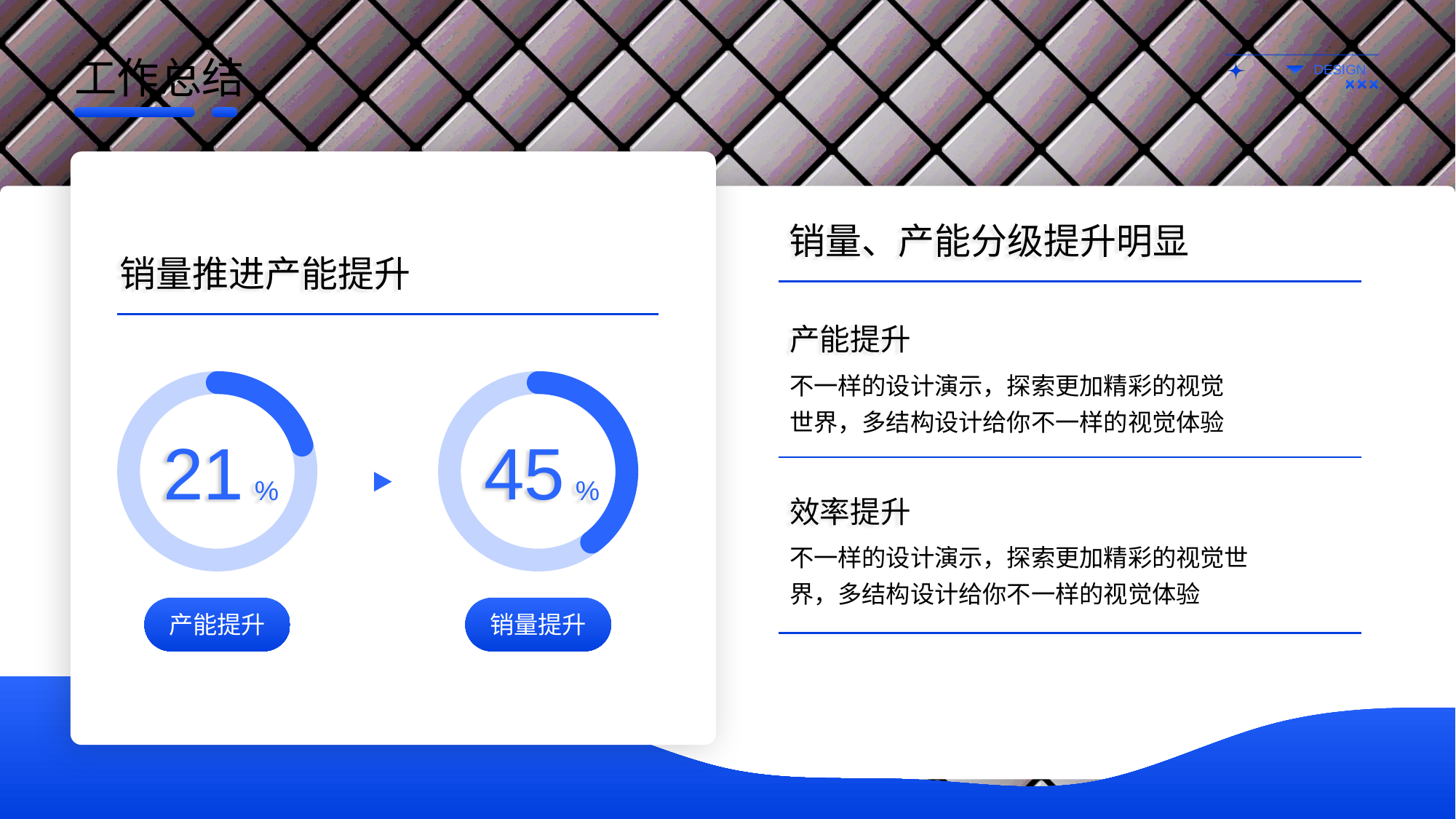

工作总结

销量、产能分级提升明显
销量推进产能提升
产能提升
不一样的设计演示，探索更加精彩的视觉世界，多结构设计给你不一样的视觉体验

21
45
%
%

效率提升
不一样的设计演示，探索更加精彩的视觉世界，多结构设计给你不一样的视觉体验

产能提升
销量提升